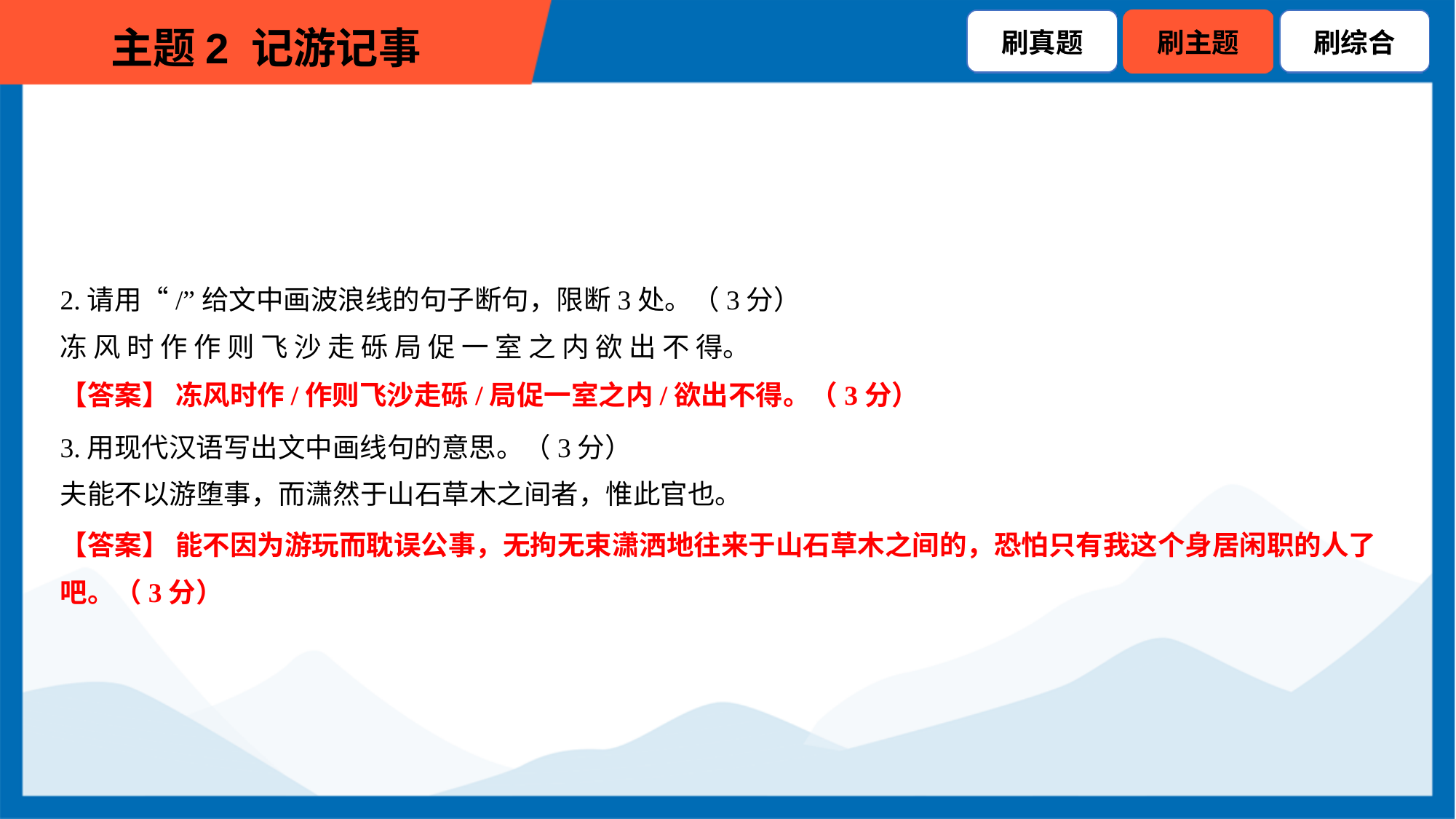

2.请用“/”给文中画波浪线的句子断句，限断3处。（3分）
冻 风 时 作 作 则 飞 沙 走 砾 局 促 一 室 之 内 欲 出 不 得。
【答案】 冻风时作/作则飞沙走砾/局促一室之内/欲出不得。（3分）
3.用现代汉语写出文中画线句的意思。（3分）
夫能不以游堕事，而潇然于山石草木之间者，惟此官也。
【答案】 能不因为游玩而耽误公事，无拘无束潇洒地往来于山石草木之间的，恐怕只有我这个身居闲职的人了
吧。（3分）